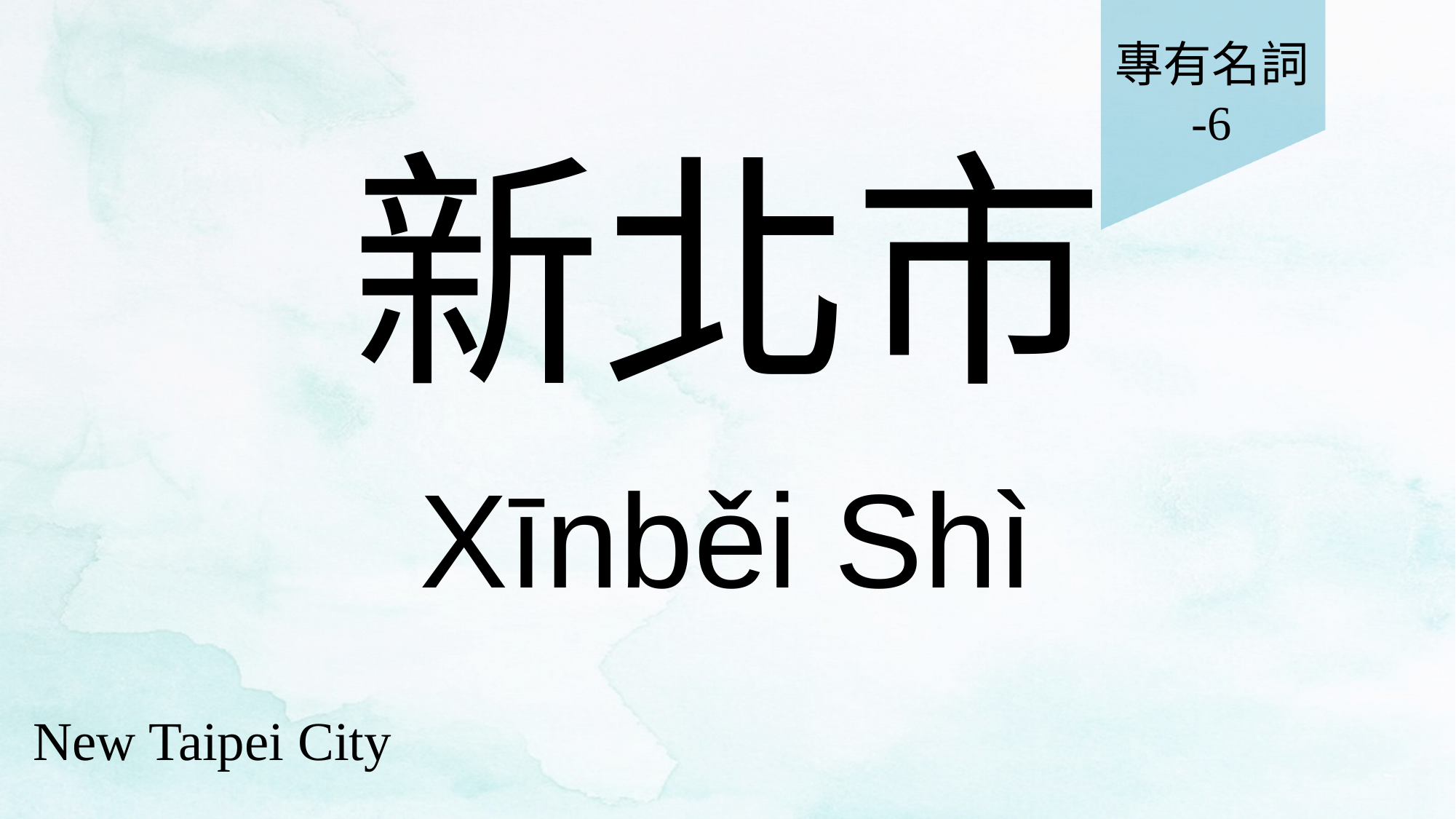

專有名詞
-6
# 新北市
Xīnběi Shì
New Taipei City